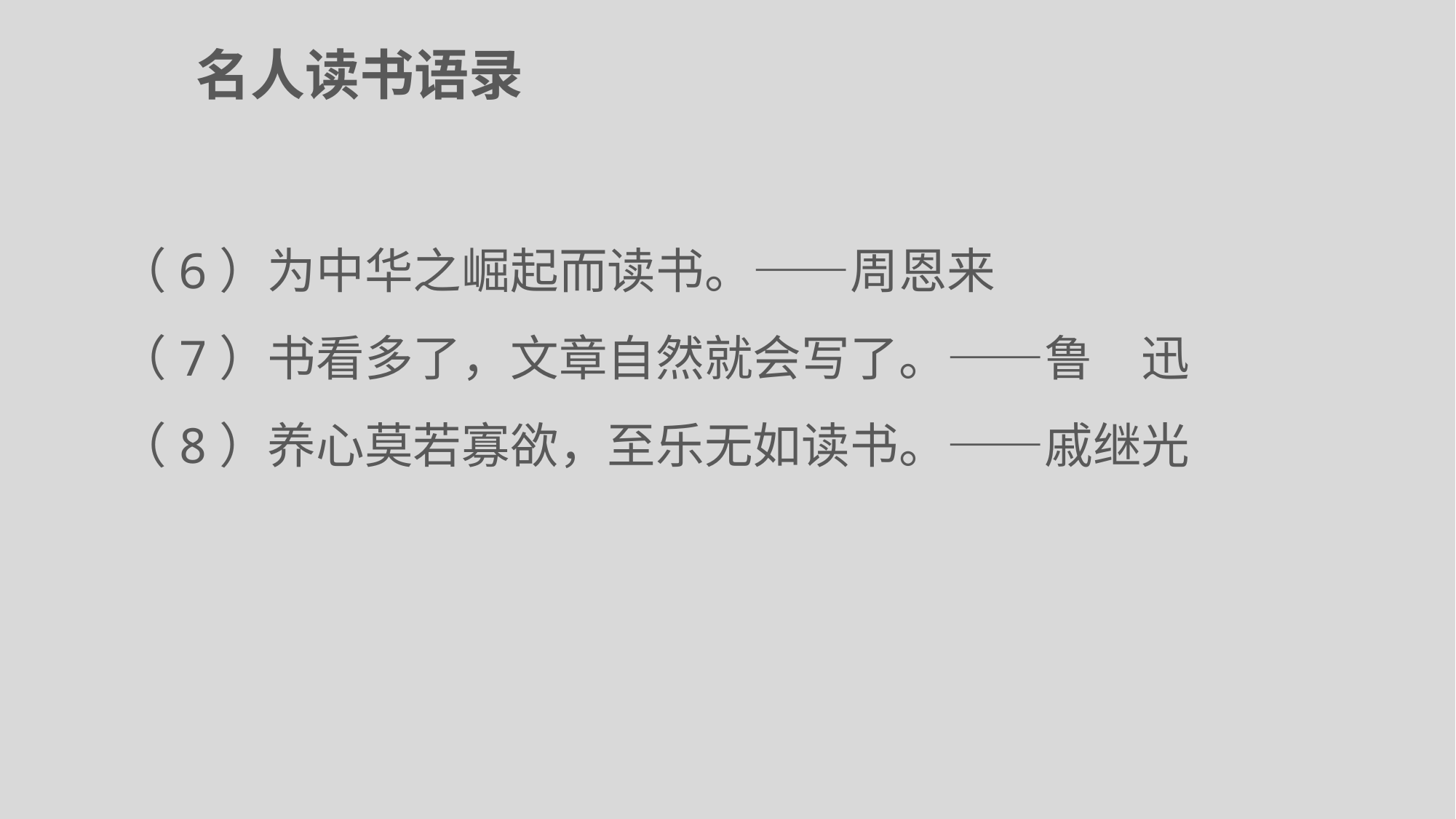

名人读书语录
（6）为中华之崛起而读书。——周恩来
（7）书看多了，文章自然就会写了。——鲁　迅
（8）养心莫若寡欲，至乐无如读书。——戚继光